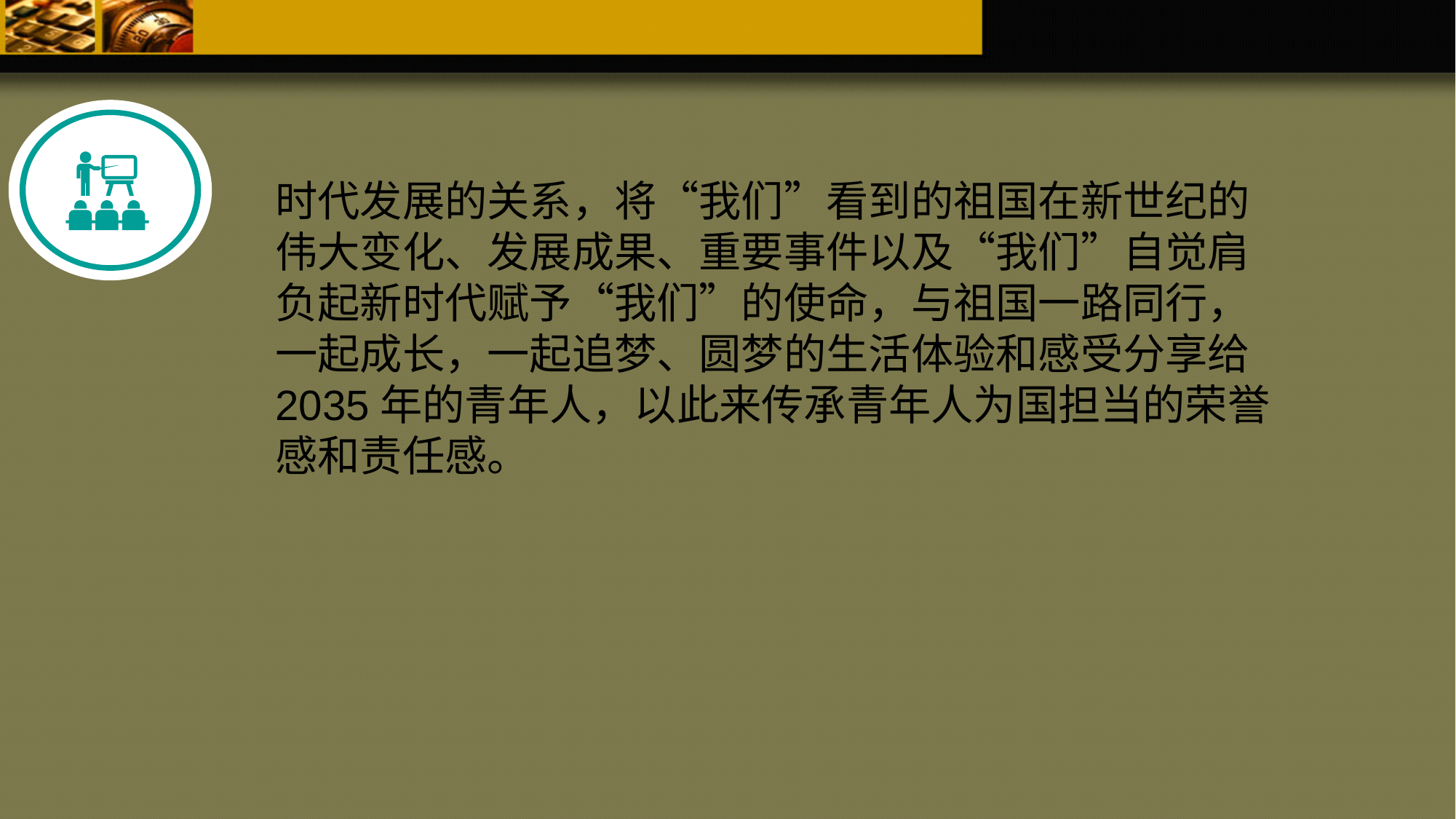

时代发展的关系，将“我们”看到的祖国在新世纪的伟大变化、发展成果、重要事件以及“我们”自觉肩负起新时代赋予“我们”的使命，与祖国一路同行，一起成长，一起追梦、圆梦的生活体验和感受分享给2035年的青年人，以此来传承青年人为国担当的荣誉感和责任感。